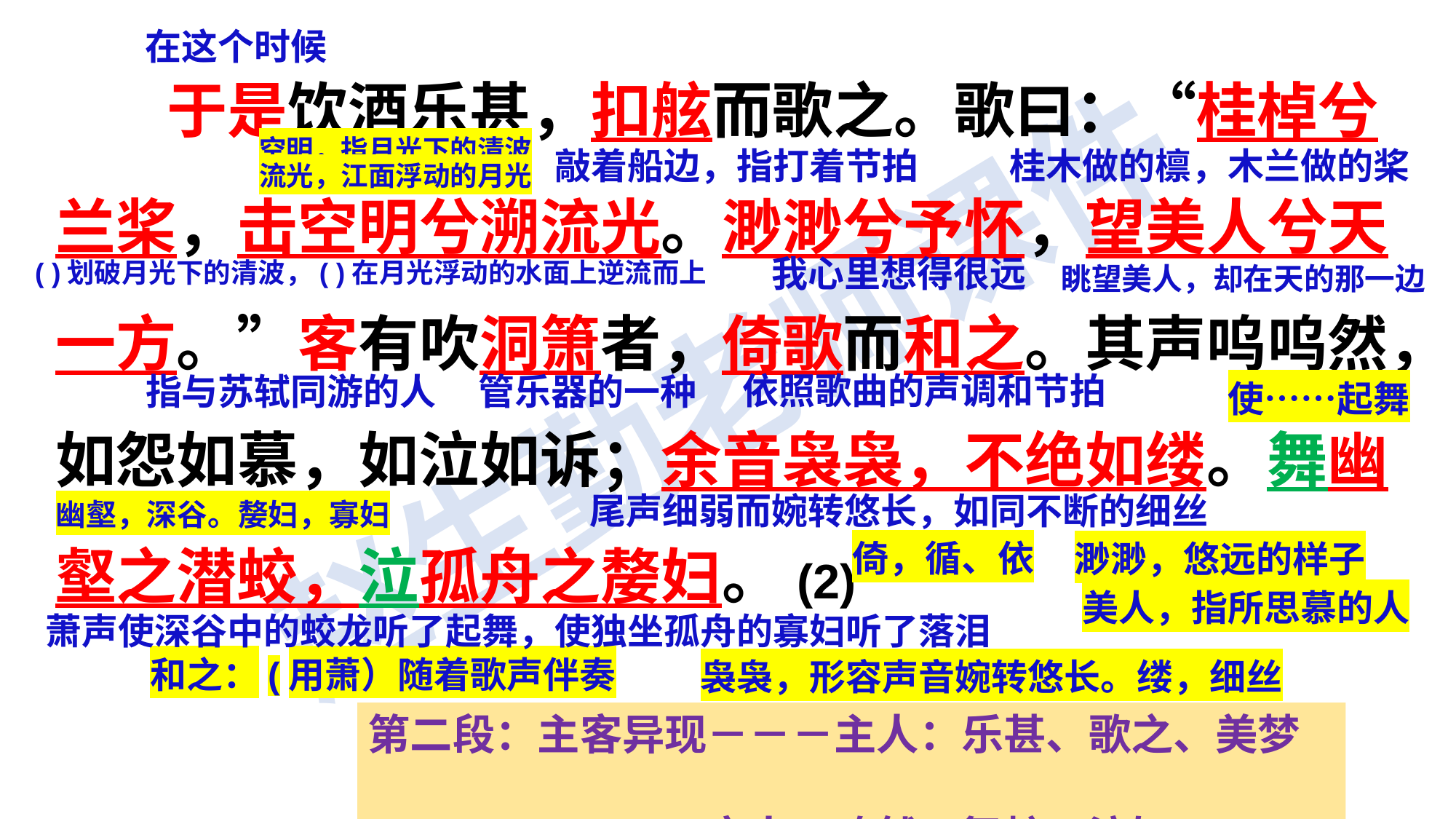

在这个时候
       于是饮酒乐甚，扣舷而歌之。歌曰：“桂棹兮兰桨，击空明兮溯流光。渺渺兮予怀，望美人兮天一方。”客有吹洞箫者，倚歌而和之。其声呜呜然，如怨如慕，如泣如诉；余音袅袅，不绝如缕。舞幽壑之潜蛟，泣孤舟之嫠妇。(2)
空明，指月光下的清波
流光，江面浮动的月光
敲着船边，指打着节拍
桂木做的檩，木兰做的桨
我心里想得很远
( )划破月光下的清波，( )在月光浮动的水面上逆流而上
眺望美人，却在天的那一边
依照歌曲的声调和节拍
指与苏轼同游的人
管乐器的一种
使……起舞
尾声细弱而婉转悠长，如同不断的细丝
幽壑，深谷。嫠妇，寡妇
倚，循、依
渺渺，悠远的样子
美人，指所思慕的人
萧声使深谷中的蛟龙听了起舞，使独坐孤舟的寡妇听了落泪
和之：(用萧）随着歌声伴奏
袅袅，形容声音婉转悠长。缕，细丝
第二段：主客异现－－－主人：乐甚、歌之、美梦
                                  客人：呜然、舞蛟、泣妇